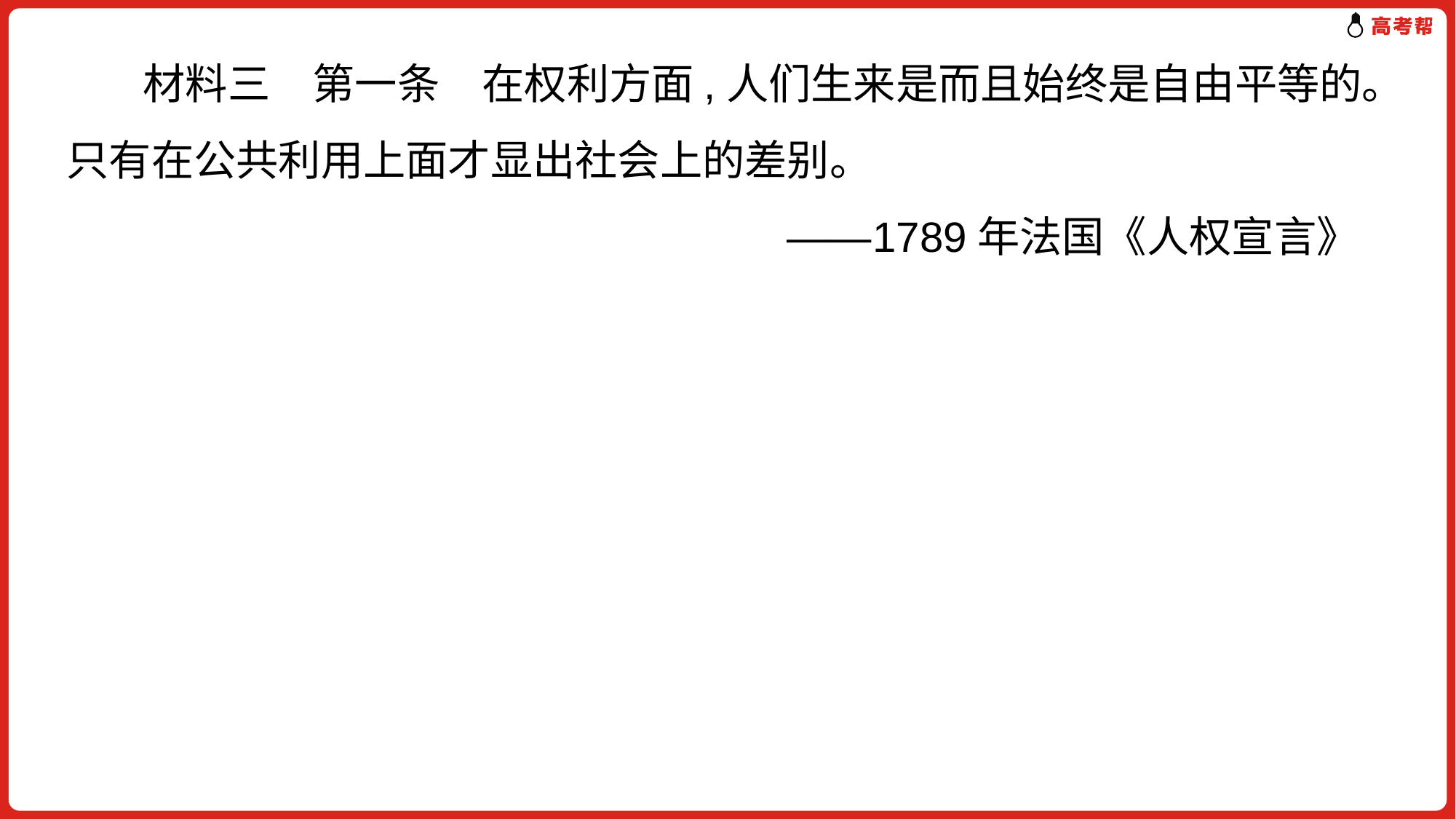

材料三　第一条　在权利方面,人们生来是而且始终是自由平等的。只有在公共利用上面才显出社会上的差别。
                                                             ——1789年法国《人权宣言》